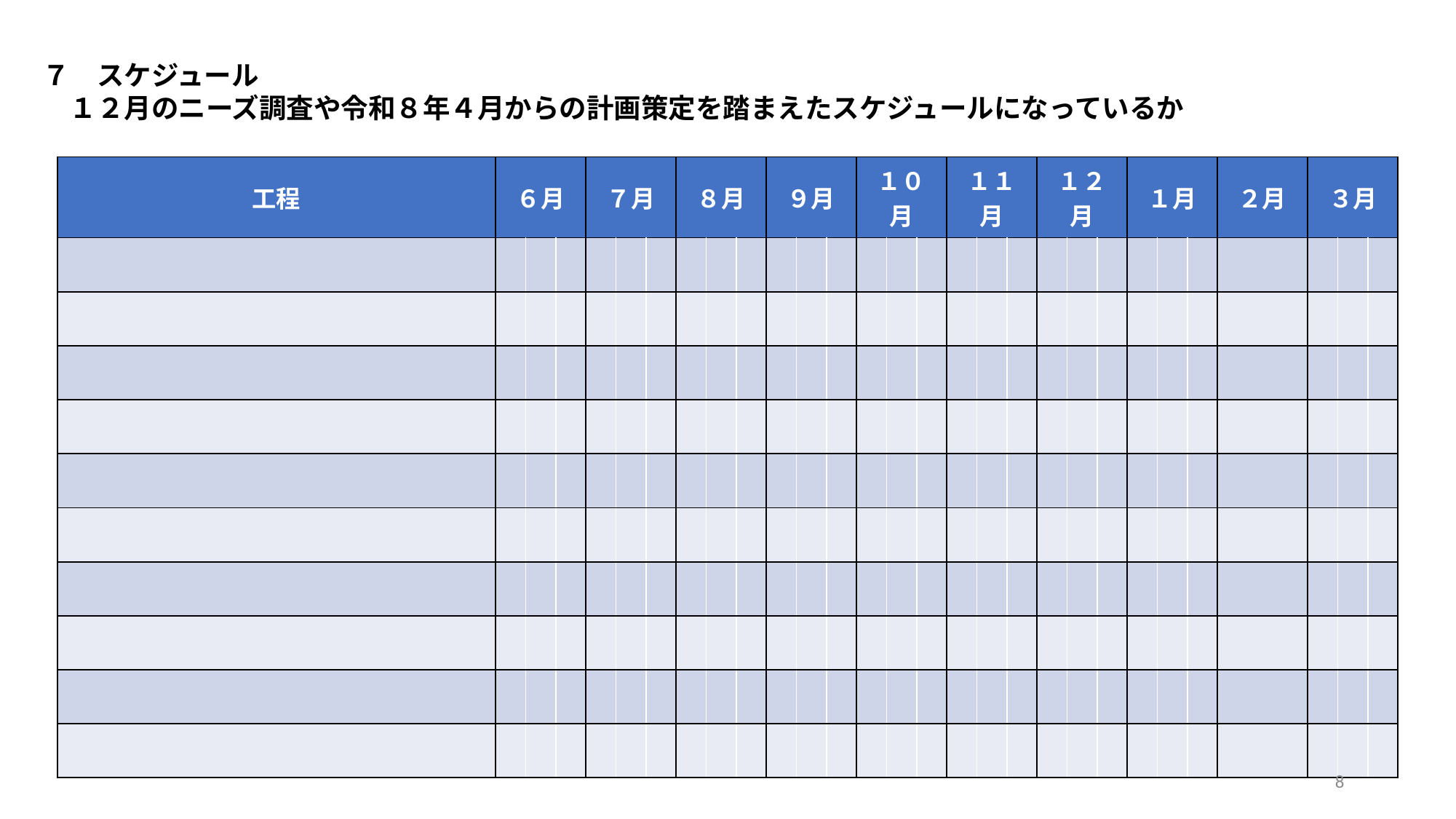

７　スケジュール
　１２月のニーズ調査や令和８年４月からの計画策定を踏まえたスケジュールになっているか
| 工程 | ６月 |  |  | ７月 |  |  | ８月 |  |  | ９月 |  |  | １０月 |  |  | １１月 |  |  | １２月 |  |  | １月 |  |  | ２月 |  |  | ３月 |  |  |
| --- | --- | --- | --- | --- | --- | --- | --- | --- | --- | --- | --- | --- | --- | --- | --- | --- | --- | --- | --- | --- | --- | --- | --- | --- | --- | --- | --- | --- | --- | --- |
|  |  |  |  |  |  |  |  |  |  |  |  |  |  |  |  |  |  |  |  |  |  |  |  |  |  |  |  |  |  |  |
|  |  |  |  |  |  |  |  |  |  |  |  |  |  |  |  |  |  |  |  |  |  |  |  |  |  |  |  |  |  |  |
|  |  |  |  |  |  |  |  |  |  |  |  |  |  |  |  |  |  |  |  |  |  |  |  |  |  |  |  |  |  |  |
|  |  |  |  |  |  |  |  |  |  |  |  |  |  |  |  |  |  |  |  |  |  |  |  |  |  |  |  |  |  |  |
|  |  |  |  |  |  |  |  |  |  |  |  |  |  |  |  |  |  |  |  |  |  |  |  |  |  |  |  |  |  |  |
|  |  |  |  |  |  |  |  |  |  |  |  |  |  |  |  |  |  |  |  |  |  |  |  |  |  |  |  |  |  |  |
|  |  |  |  |  |  |  |  |  |  |  |  |  |  |  |  |  |  |  |  |  |  |  |  |  |  |  |  |  |  |  |
|  |  |  |  |  |  |  |  |  |  |  |  |  |  |  |  |  |  |  |  |  |  |  |  |  |  |  |  |  |  |  |
|  |  |  |  |  |  |  |  |  |  |  |  |  |  |  |  |  |  |  |  |  |  |  |  |  |  |  |  |  |  |  |
|  |  |  |  |  |  |  |  |  |  |  |  |  |  |  |  |  |  |  |  |  |  |  |  |  |  |  |  |  |  |  |
8